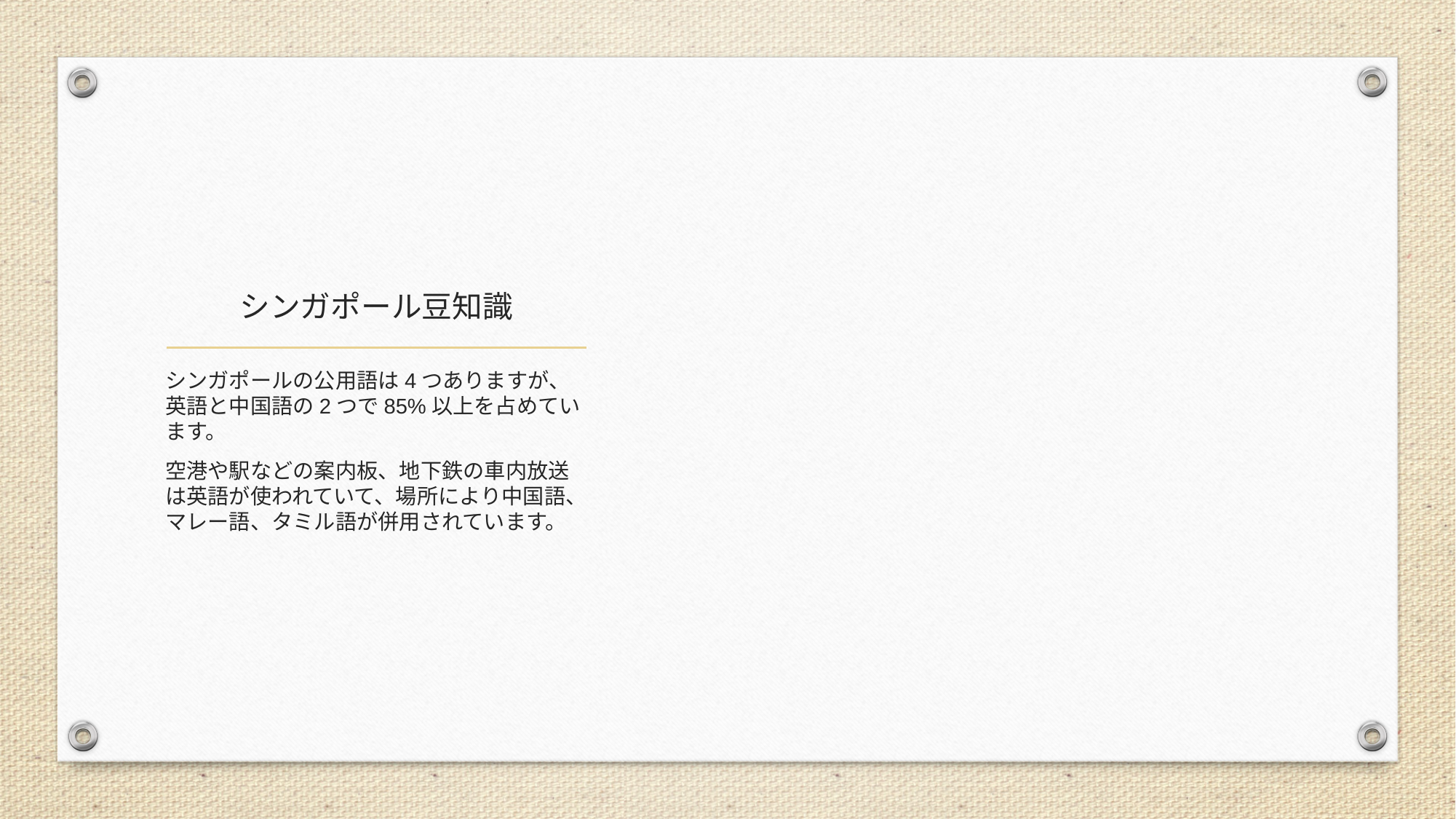

# シンガポール豆知識
シンガポールの公用語は4つありますが、英語と中国語の2つで85%以上を占めています。
空港や駅などの案内板、地下鉄の車内放送は英語が使われていて、場所により中国語、マレー語、タミル語が併用されています。